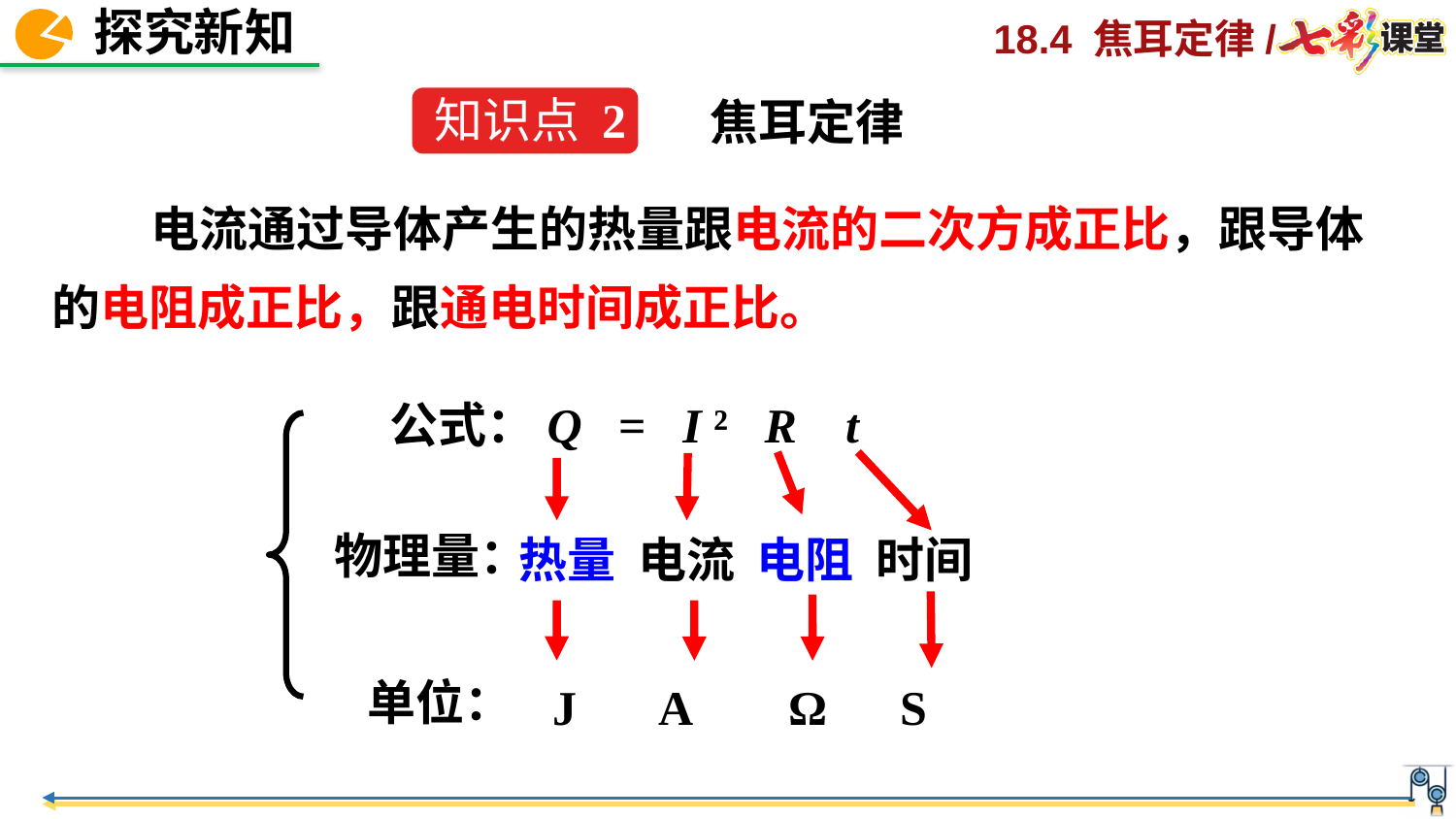

焦耳定律

知识点 2
        电流通过导体产生的热量跟电流的二次方成正比，跟导体的电阻成正比，跟通电时间成正比。
Q   =   I ²   R    t
公式：

物理量：
热量  电流  电阻  时间

单位：
J       A        Ω      S